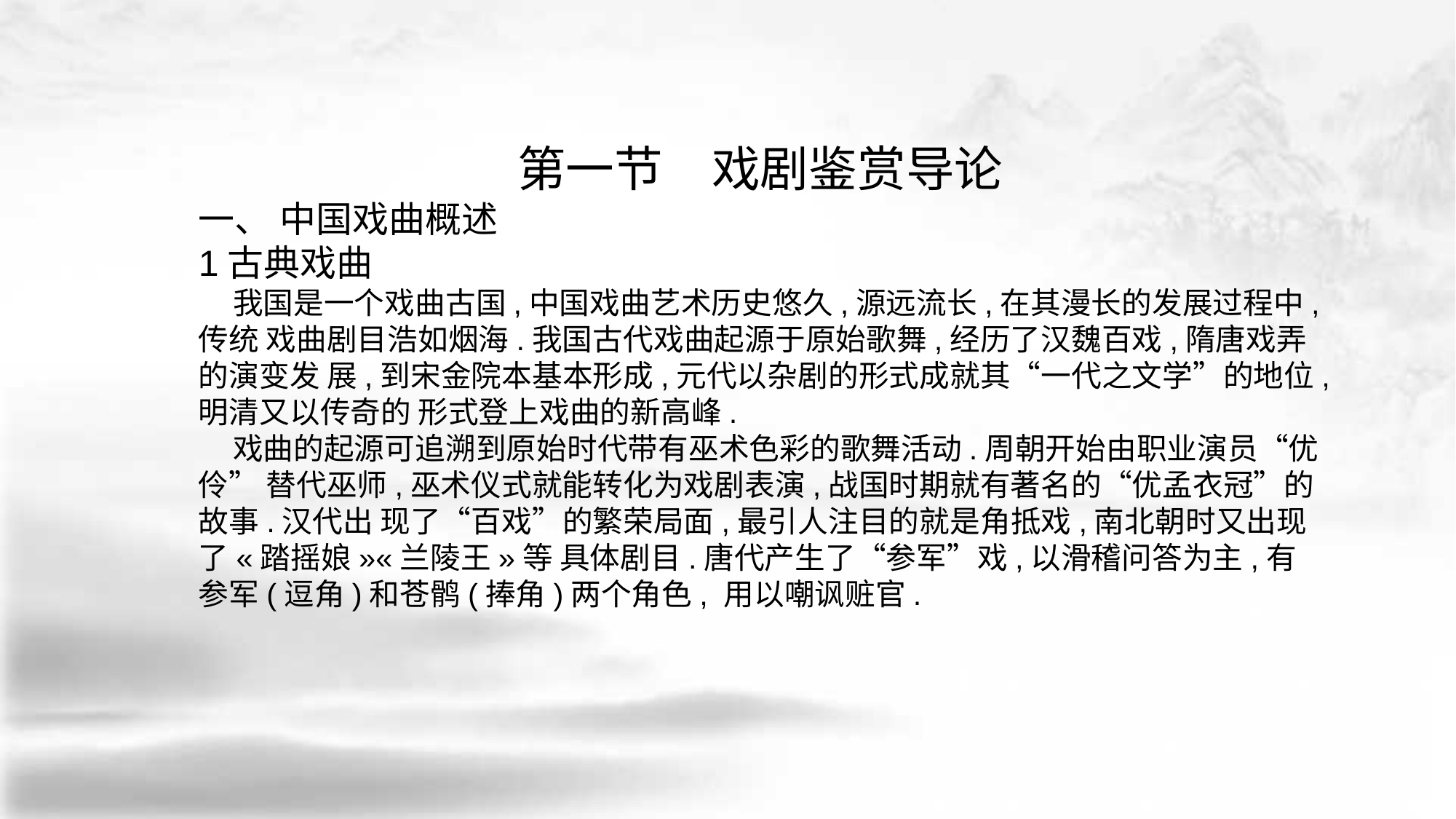

第一节　戏剧鉴赏导论
一、 中国戏曲概述
1古典戏曲
    我国是一个戏曲古国,中国戏曲艺术历史悠久,源远流长,在其漫长的发展过程中,传统 戏曲剧目浩如烟海.我国古代戏曲起源于原始歌舞,经历了汉魏百戏,隋唐戏弄的演变发 展,到宋金院本基本形成,元代以杂剧的形式成就其“一代之文学”的地位,明清又以传奇的 形式登上戏曲的新高峰.
    戏曲的起源可追溯到原始时代带有巫术色彩的歌舞活动.周朝开始由职业演员“优伶” 替代巫师,巫术仪式就能转化为戏剧表演,战国时期就有著名的“优孟衣冠”的故事.汉代出 现了“百戏”的繁荣局面,最引人注目的就是角抵戏,南北朝时又出现了«踏摇娘»«兰陵王»等 具体剧目.唐代产生了“参军”戏,以滑稽问答为主,有参军(逗角)和苍鹘(捧角)两个角色, 用以嘲讽赃官.